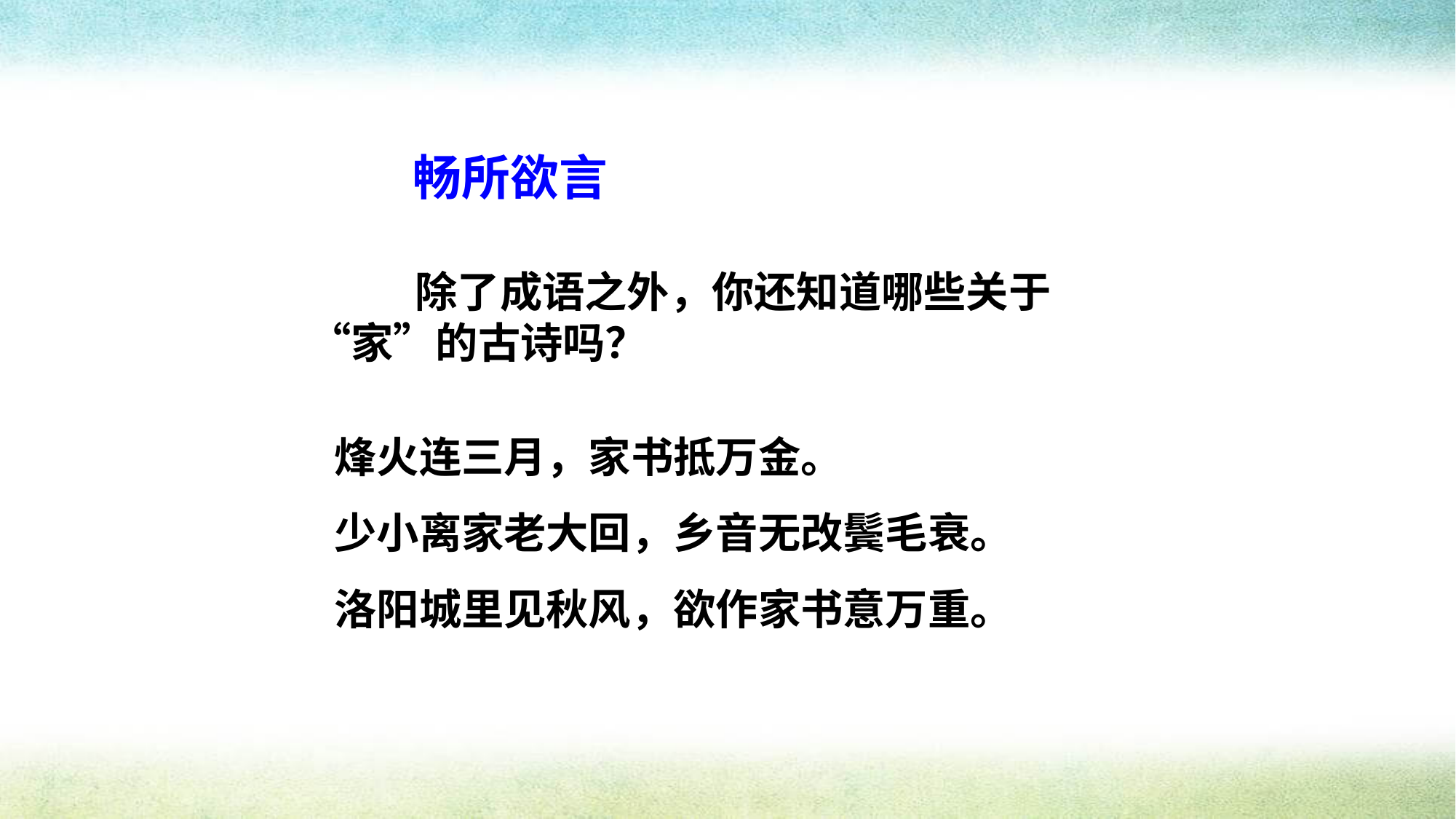

畅所欲言
          除了成语之外，你还知道哪些关于“家”的古诗吗？
烽火连三月，家书抵万金。
少小离家老大回，乡音无改鬓毛衰。
洛阳城里见秋风，欲作家书意万重。